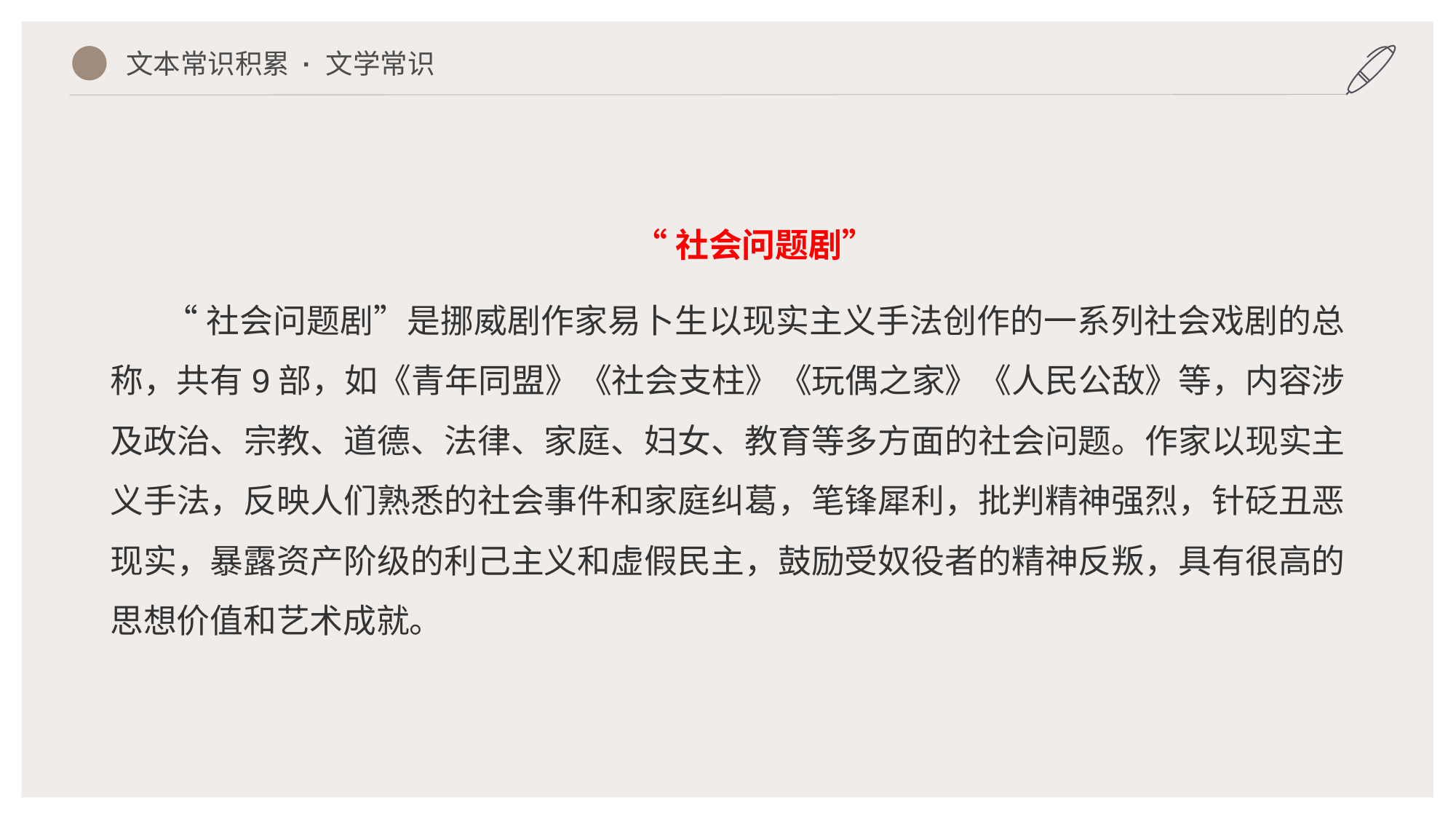

文本常识积累 · 文学常识

“社会问题剧”
“社会问题剧”是挪威剧作家易卜生以现实主义手法创作的一系列社会戏剧的总称，共有9部，如《青年同盟》《社会支柱》《玩偶之家》《人民公敌》等，内容涉及政治、宗教、道德、法律、家庭、妇女、教育等多方面的社会问题。作家以现实主义手法，反映人们熟悉的社会事件和家庭纠葛，笔锋犀利，批判精神强烈，针砭丑恶现实，暴露资产阶级的利己主义和虚假民主，鼓励受奴役者的精神反叛，具有很高的思想价值和艺术成就。